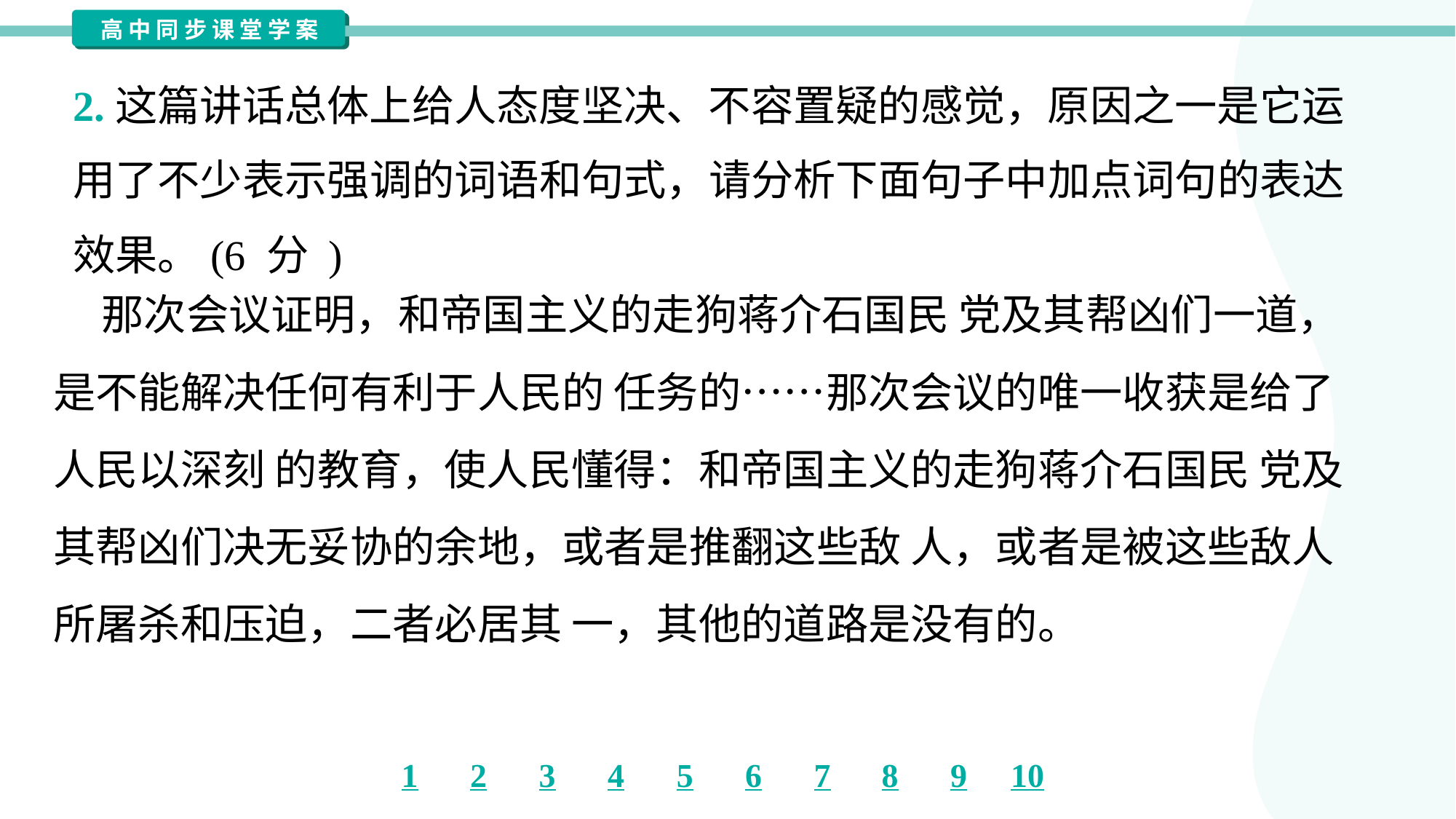

2.这篇讲话总体上给人态度坚决、不容置疑的感觉，原因之一是它运
用了不少表示强调的词语和句式，请分析下面句子中加点词句的表达
效果。(6 分 )
    那次会议证明，和帝国主义的走狗蒋介石国民 党及其帮凶们一道，
是不能解决任何有利于人民的 任务的……那次会议的唯一收获是给了
人民以深刻 的教育，使人民懂得：和帝国主义的走狗蒋介石国民 党及
其帮凶们决无妥协的余地，或者是推翻这些敌 人，或者是被这些敌人
所屠杀和压迫，二者必居其 一，其他的道路是没有的。